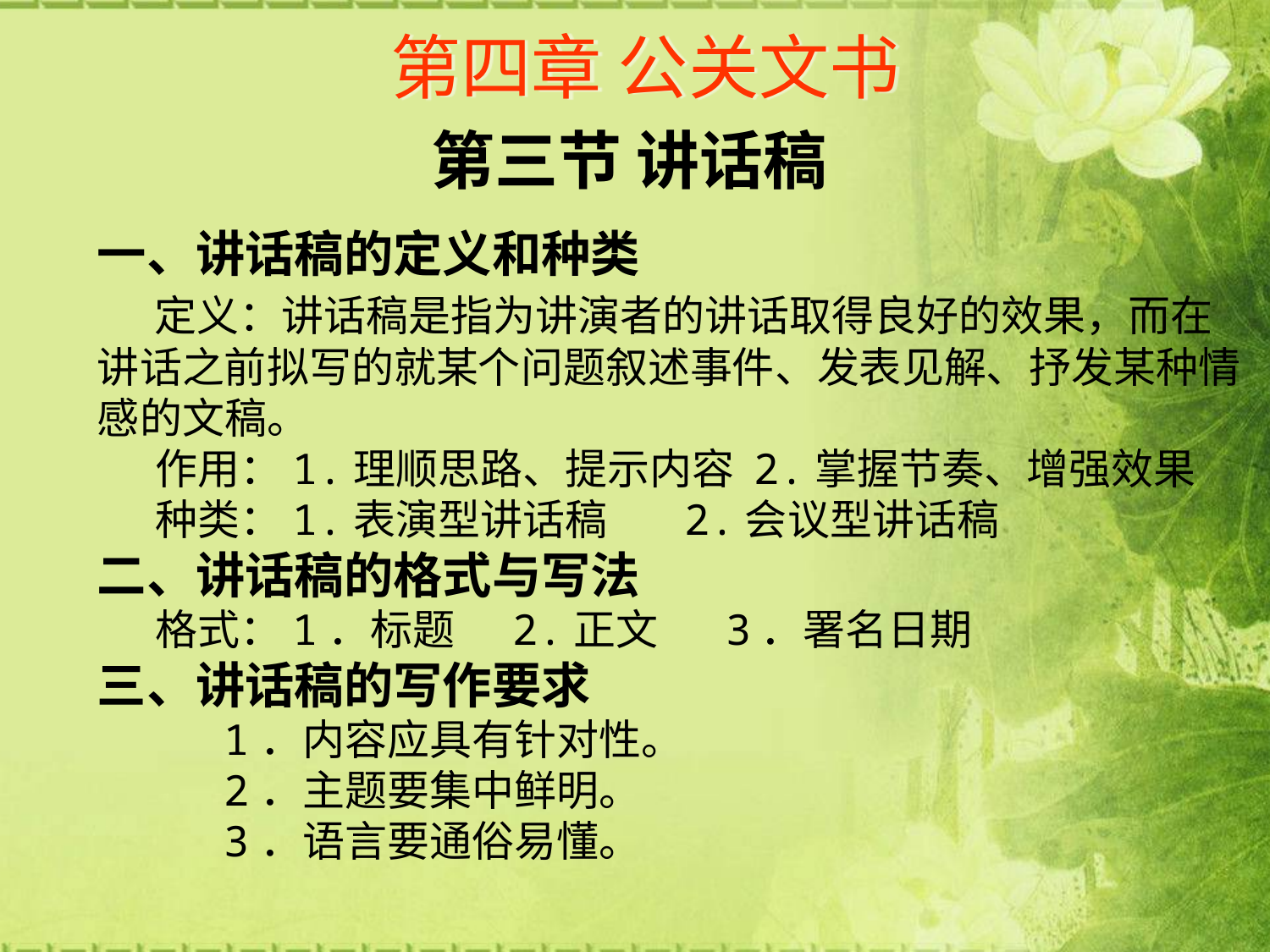

# 第四章 公关文书
第三节 讲话稿
一、讲话稿的定义和种类
    定义：讲话稿是指为讲演者的讲话取得良好的效果，而在讲话之前拟写的就某个问题叙述事件、发表见解、抒发某种情感的文稿。
     作用：1.理顺思路、提示内容 2.掌握节奏、增强效果
     种类：1.表演型讲话稿       2.会议型讲话稿
二、讲话稿的格式与写法
     格式：1．标题     2.正文      3．署名日期
三、讲话稿的写作要求
     1．内容应具有针对性。
     2．主题要集中鲜明。
     3．语言要通俗易懂。